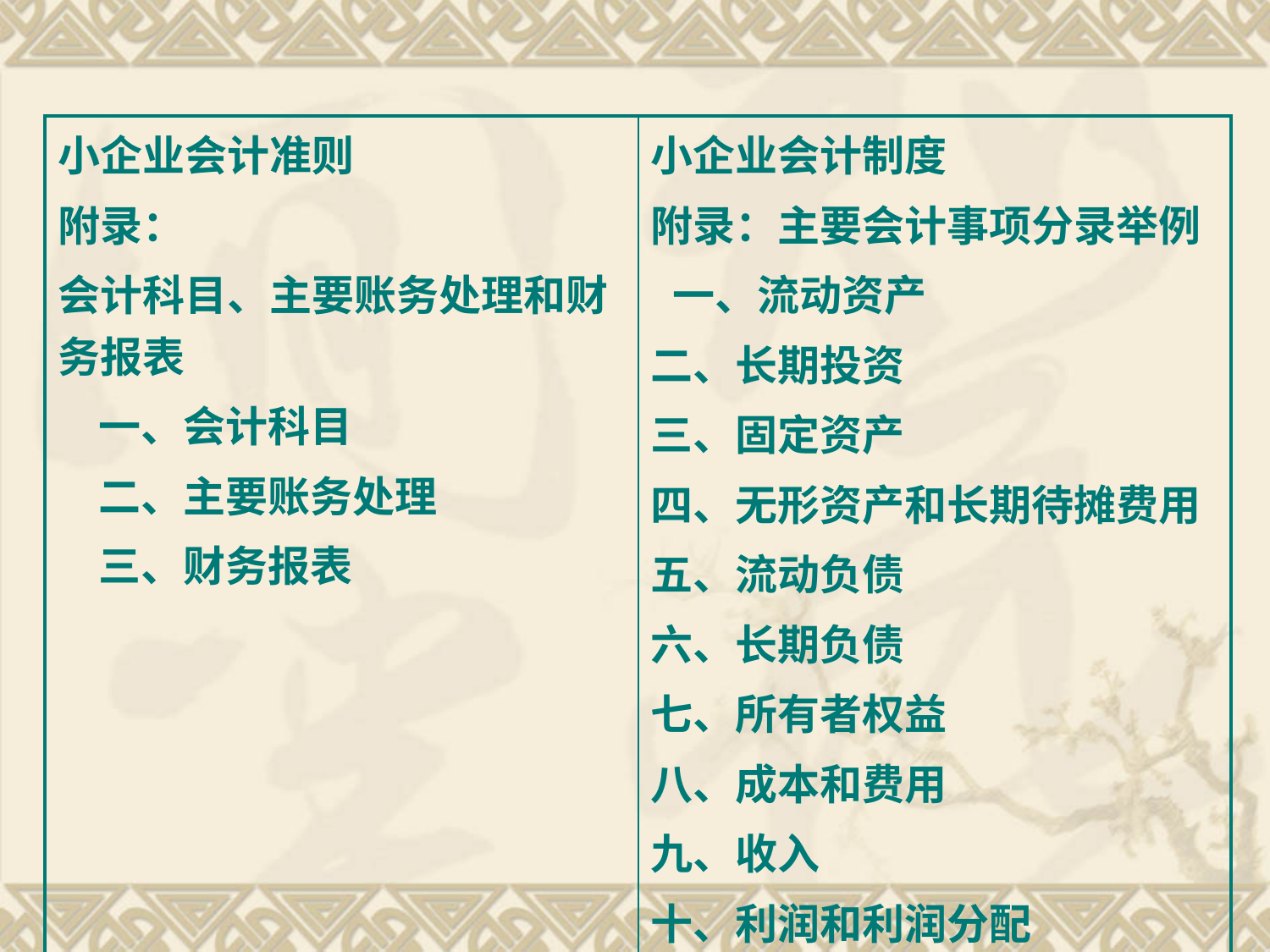

| 小企业会计准则 附录： 会计科目、主要账务处理和财务报表 一、会计科目 二、主要账务处理 三、财务报表 | 小企业会计制度 附录：主要会计事项分录举例 一、流动资产 二、长期投资 三、固定资产 四、无形资产和长期待摊费用 五、流动负债 六、长期负债 七、所有者权益 八、成本和费用 九、收入 十、利润和利润分配 |
| --- | --- |